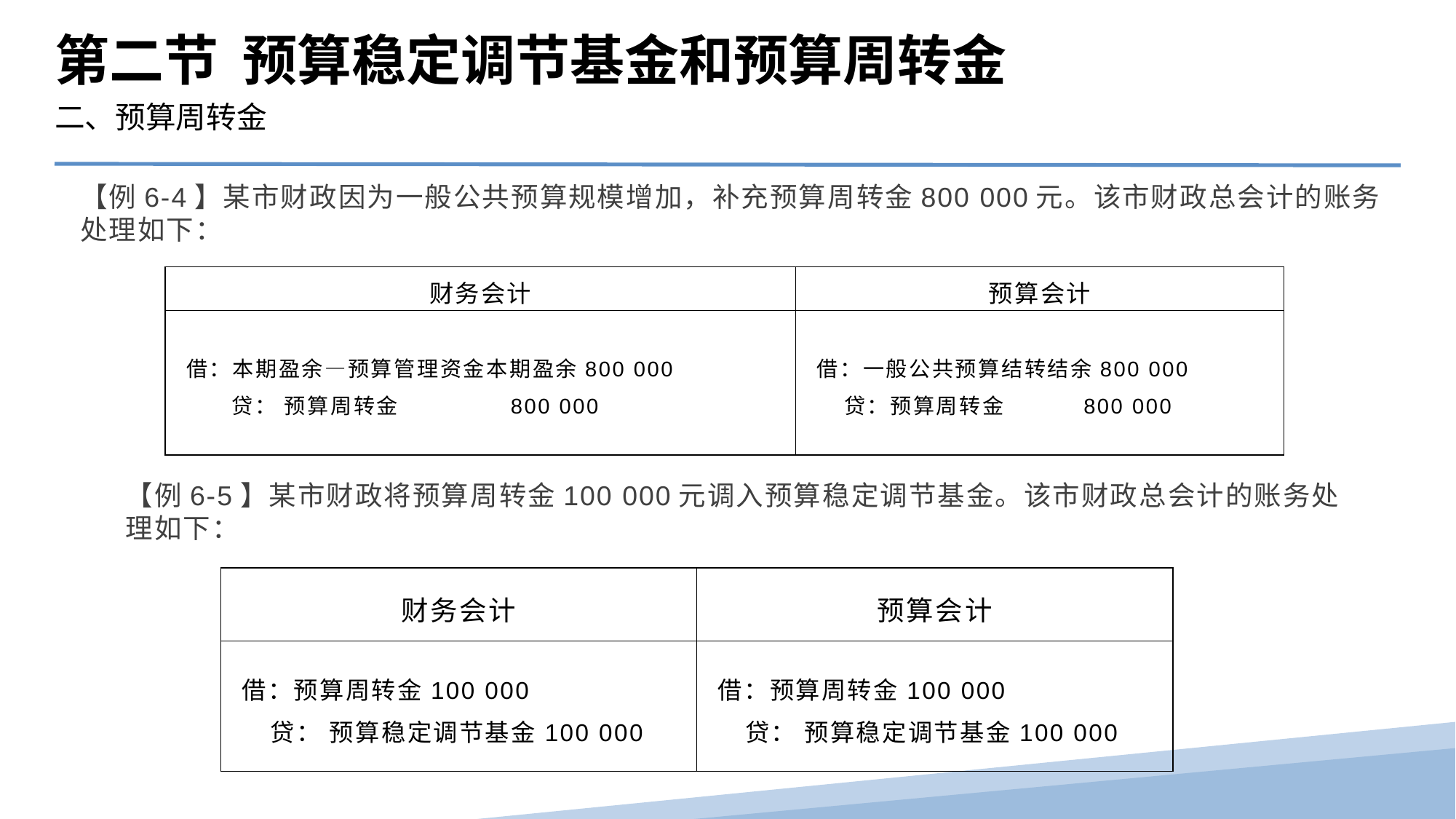

第二节  预算稳定调节基金和预算周转金
二、预算周转金
【例6-4】某市财政因为一般公共预算规模增加，补充预算周转金800 000元。该市财政总会计的账务处理如下：

| 财务会计 | 预算会计 |
| --- | --- |
| 借：本期盈余—预算管理资金本期盈余800 000 贷： 预算周转金 800 000 | 借：一般公共预算结转结余800 000 贷：预算周转金 800 000 |
【例6-5】某市财政将预算周转金100 000元调入预算稳定调节基金。该市财政总会计的账务处理如下：
| 财务会计 | 预算会计 |
| --- | --- |
| 借：预算周转金100 000 贷： 预算稳定调节基金100 000 | 借：预算周转金100 000 贷： 预算稳定调节基金100 000 |